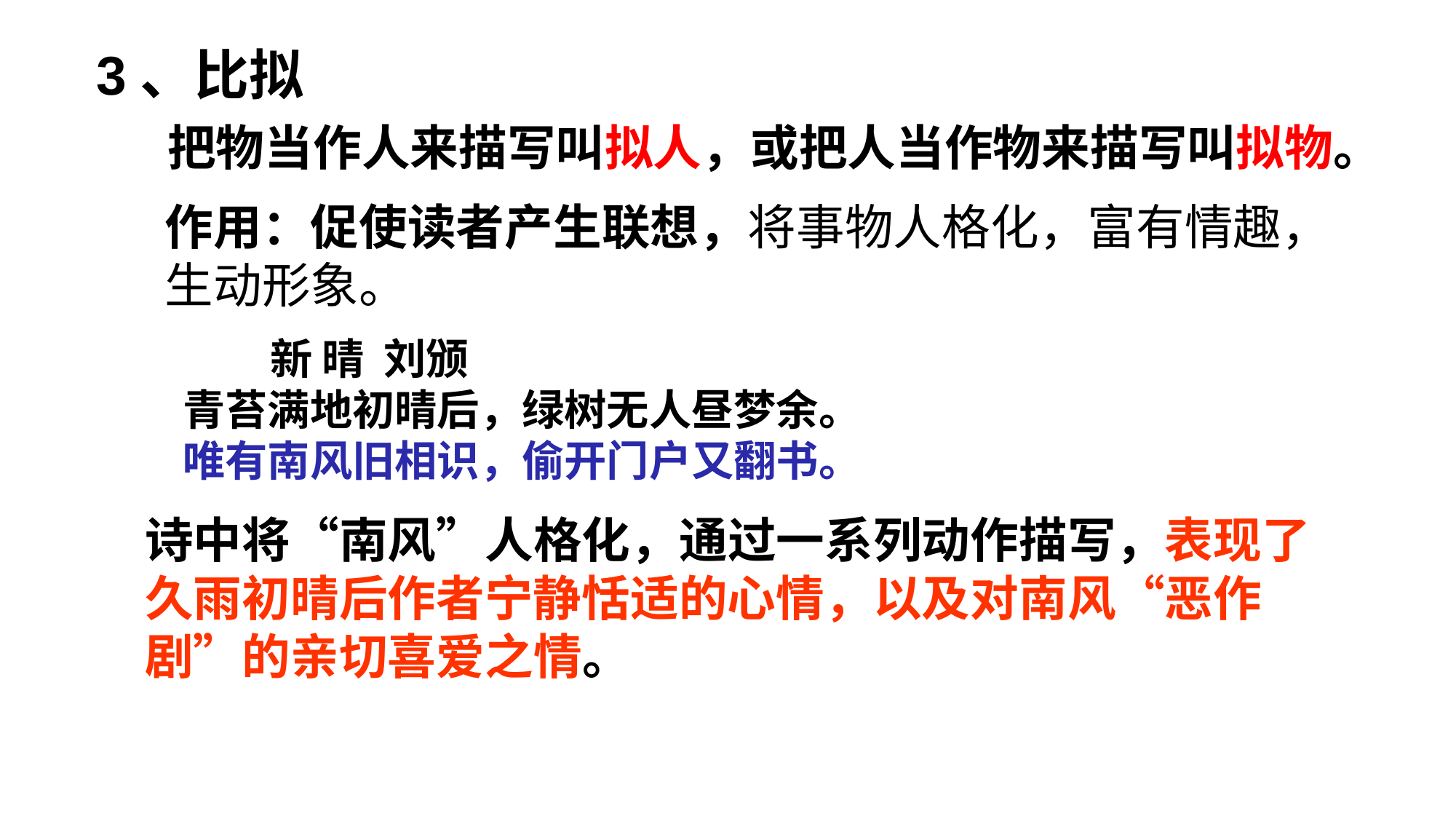

3、比拟
 把物当作人来描写叫拟人，或把人当作物来描写叫拟物。
作用：促使读者产生联想，将事物人格化，富有情趣，生动形象。
         新 晴  刘颁
 青苔满地初晴后，绿树无人昼梦余。
 唯有南风旧相识，偷开门户又翻书。
诗中将“南风”人格化，通过一系列动作描写，表现了久雨初晴后作者宁静恬适的心情，以及对南风“恶作剧”的亲切喜爱之情。